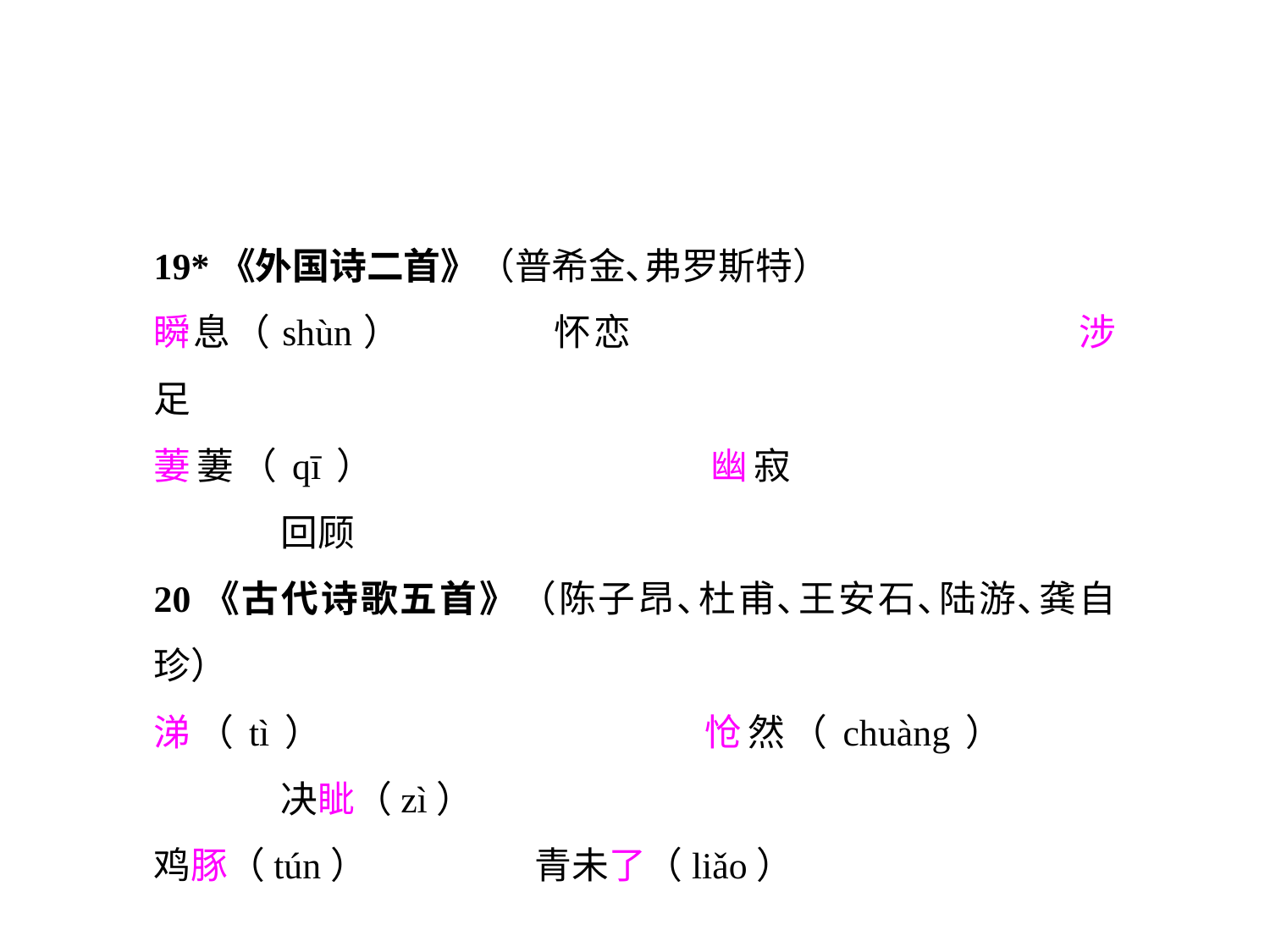

19*《外国诗二首》（普希金､弗罗斯特）
瞬息（shùn）		怀恋				涉足
萋萋（qī）			幽寂				回顾
20《古代诗歌五首》（陈子昂､杜甫､王安石､陆游､龚自珍）
涕（tì）			怆然（chuàng）		决眦（zì）
鸡豚（tún）		青未了（liǎo）